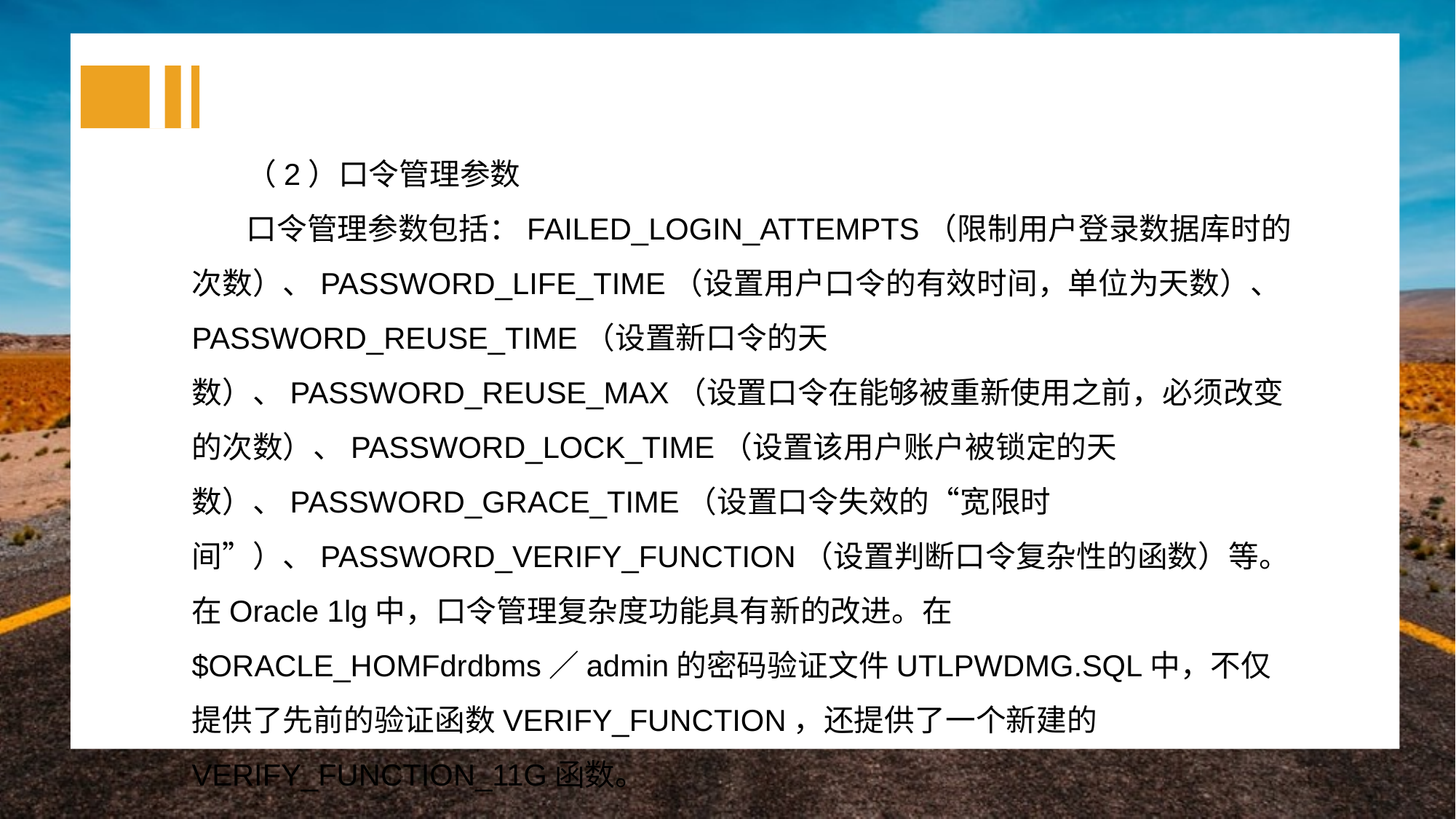

（2）口令管理参数
口令管理参数包括：FAILED_LOGIN_ATTEMPTS（限制用户登录数据库时的次数）、PASSWORD_LIFE_TIME（设置用户口令的有效时间，单位为天数）、PASSWORD_REUSE_TIME（设置新口令的天数）、PASSWORD_REUSE_MAX（设置口令在能够被重新使用之前，必须改变的次数）、PASSWORD_LOCK_TIME（设置该用户账户被锁定的天数）、PASSWORD_GRACE_TIME（设置口令失效的“宽限时间”）、PASSWORD_VERIFY_FUNCTION（设置判断口令复杂性的函数）等。在Oracle 1lg中，口令管理复杂度功能具有新的改进。在$ORACLE_HOMFdrdbms／admin的密码验证文件UTLPWDMG.SQL中，不仅提供了先前的验证函数VERIFY_FUNCTION，还提供了一个新建的VERIFY_FUNCTION_11G函数。